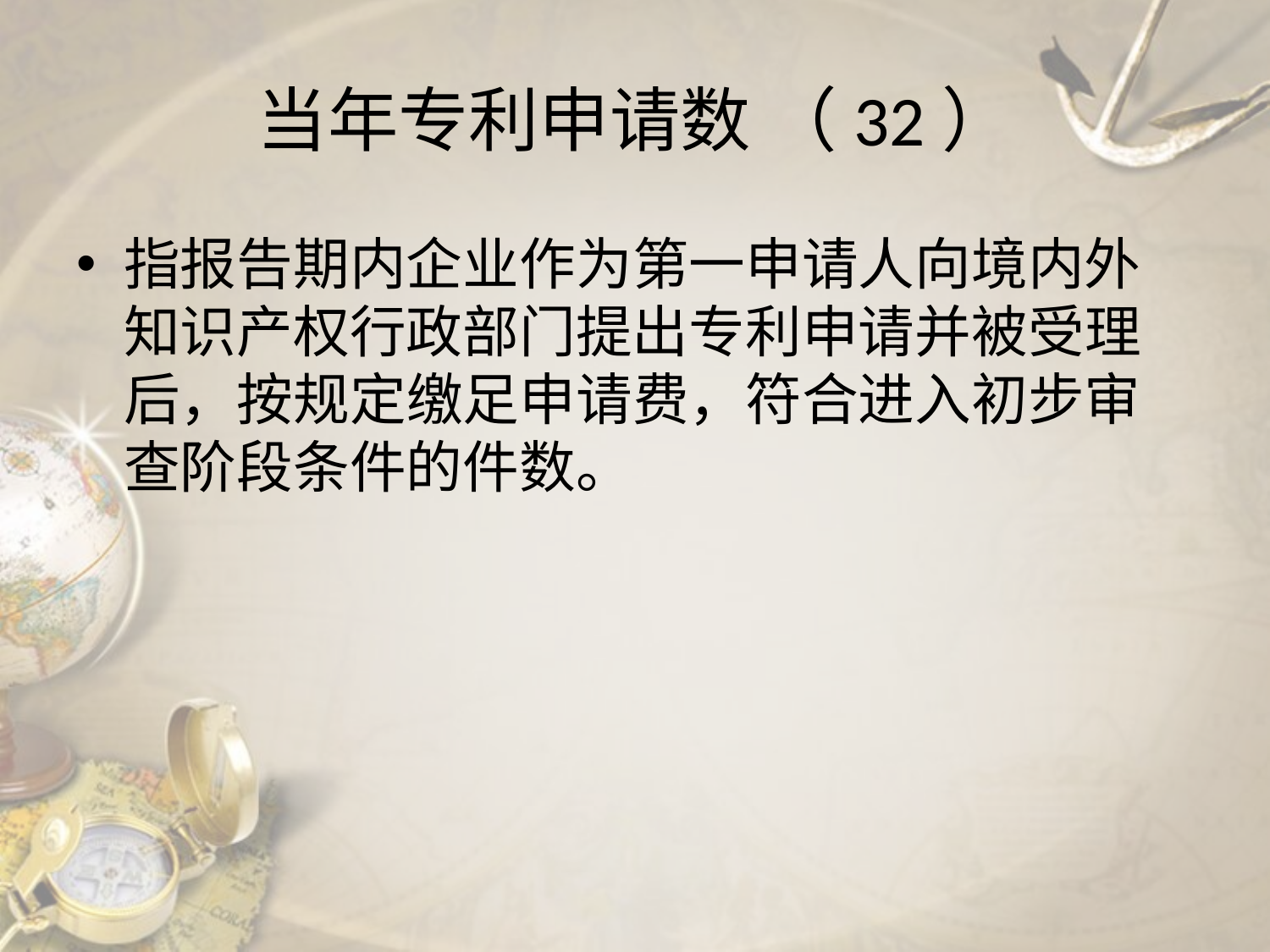

# 当年专利申请数 （32）
指报告期内企业作为第一申请人向境内外知识产权行政部门提出专利申请并被受理后，按规定缴足申请费，符合进入初步审查阶段条件的件数。